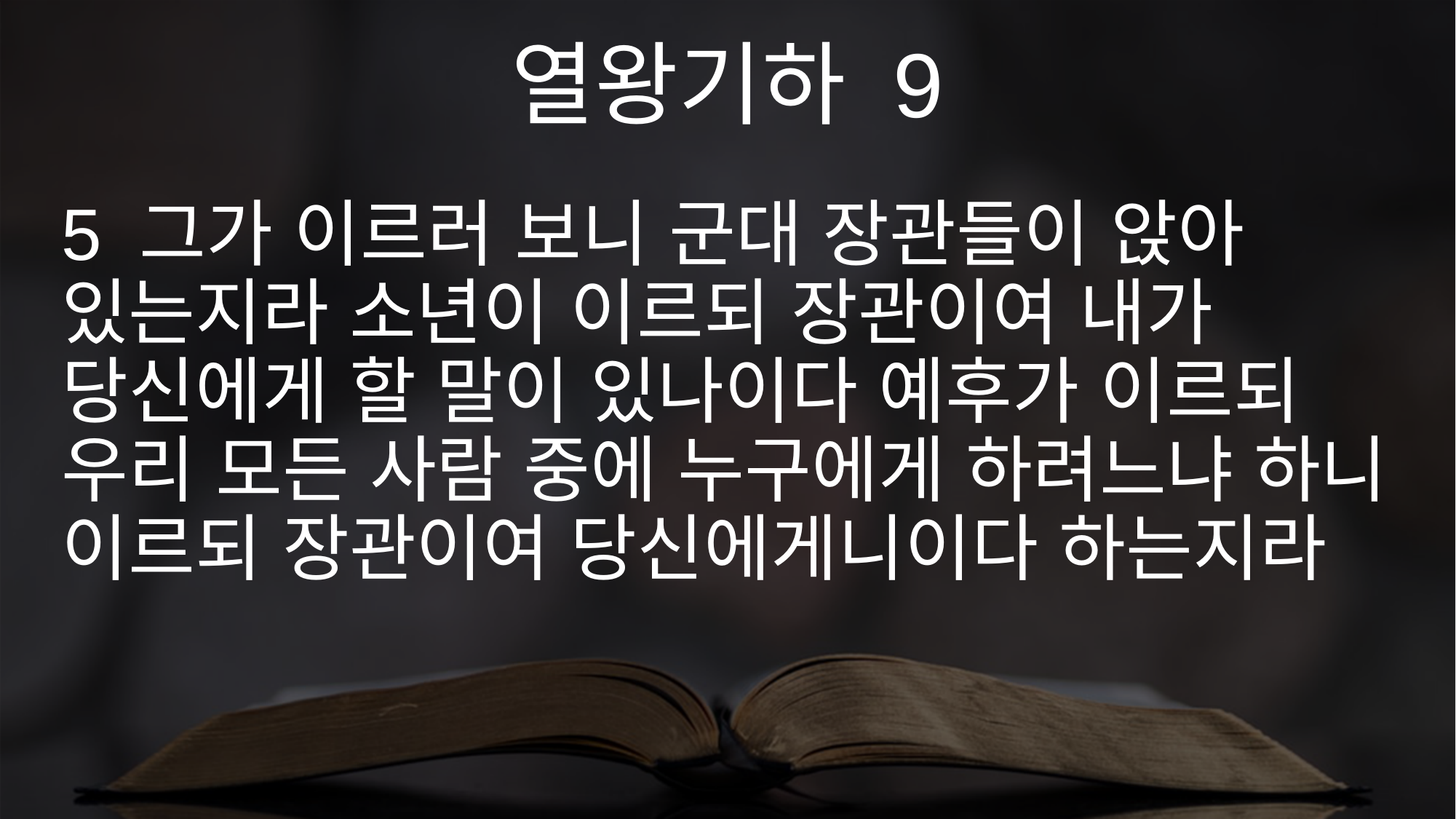

열왕기하 9
5 그가 이르러 보니 군대 장관들이 앉아 있는지라 소년이 이르되 장관이여 내가 당신에게 할 말이 있나이다 예후가 이르되 우리 모든 사람 중에 누구에게 하려느냐 하니 이르되 장관이여 당신에게니이다 하는지라